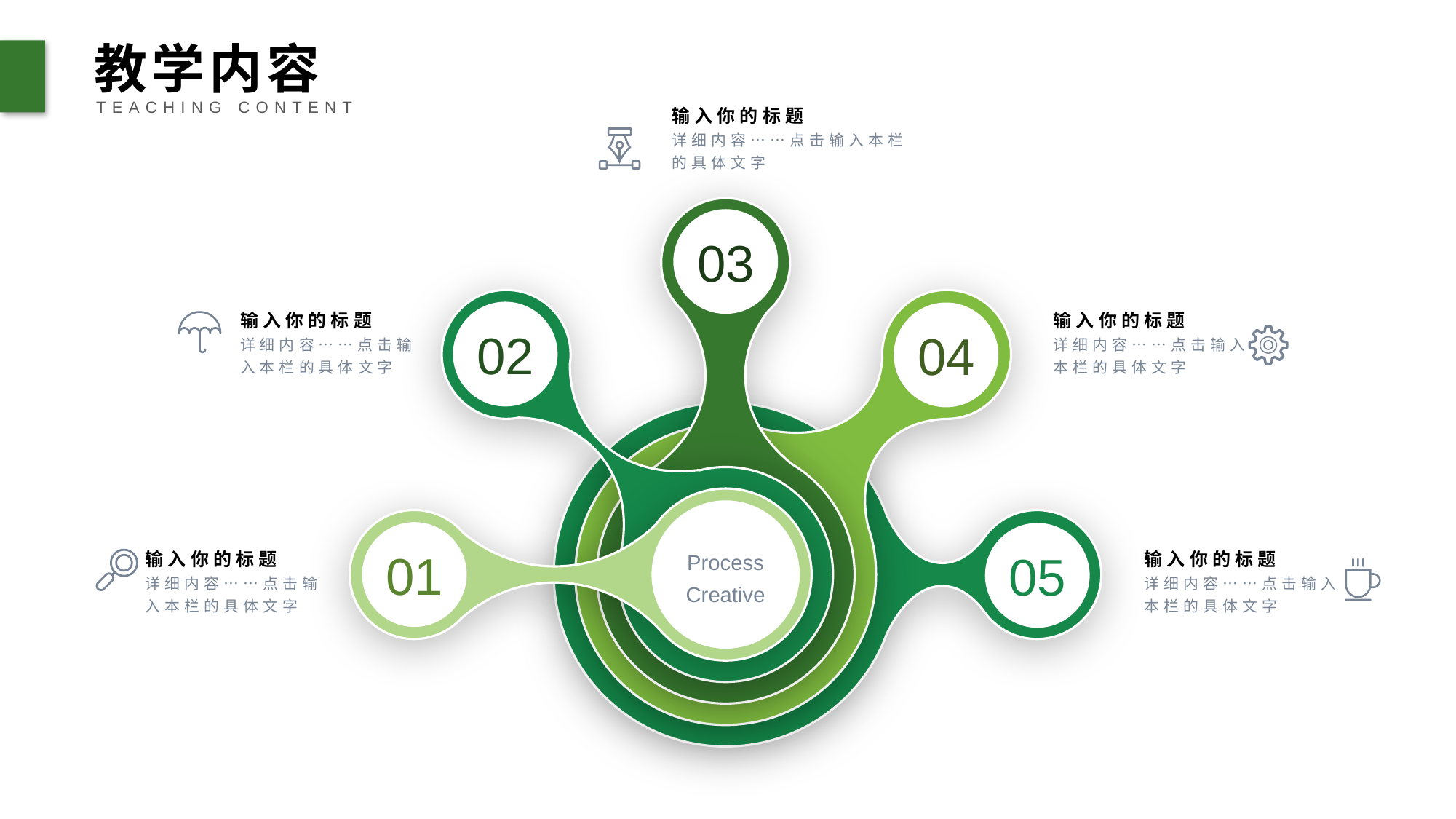

教学内容
TEACHING CONTENT
输入你的标题
详细内容……点击输入本栏的具体文字

03

02

04
输入你的标题
详细内容……点击输入本栏的具体文字
输入你的标题
详细内容……点击输入本栏的具体文字

05

01
Process Creative
输入你的标题
详细内容……点击输入本栏的具体文字
输入你的标题
详细内容……点击输入本栏的具体文字